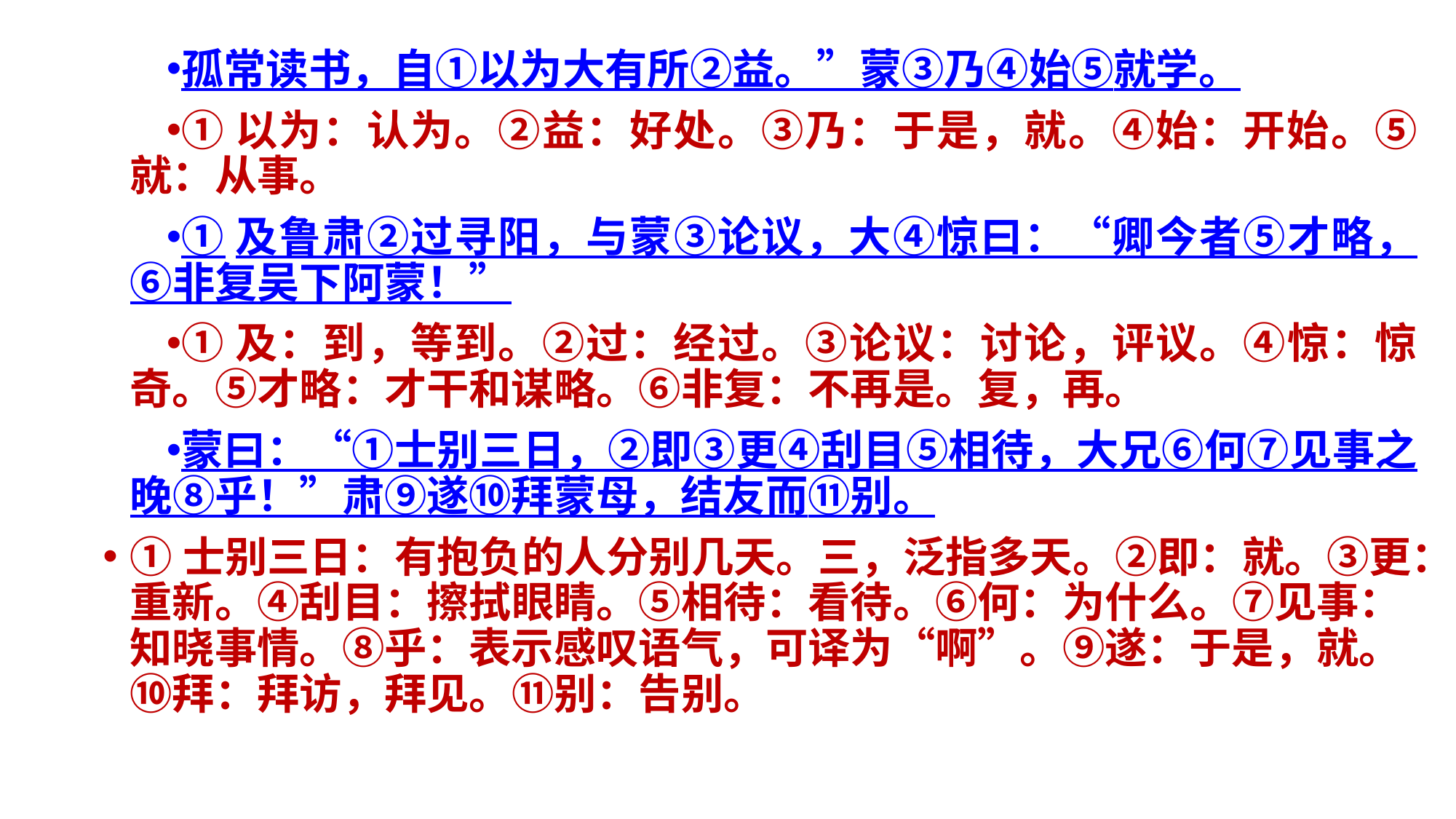

孤常读书，自①以为大有所②益。”蒙③乃④始⑤就学。
①以为：认为。②益：好处。③乃：于是，就。④始：开始。⑤就：从事。
①及鲁肃②过寻阳，与蒙③论议，大④惊曰：“卿今者⑤才略，⑥非复吴下阿蒙！”
①及：到，等到。②过：经过。③论议：讨论，评议。④惊：惊奇。⑤才略：才干和谋略。⑥非复：不再是。复，再。
蒙曰：“①士别三日，②即③更④刮目⑤相待，大兄⑥何⑦见事之晚⑧乎！”肃⑨遂⑩拜蒙母，结友而⑪别。
①士别三日：有抱负的人分别几天。三，泛指多天。②即：就。③更：重新。④刮目：擦拭眼睛。⑤相待：看待。⑥何：为什么。⑦见事：知晓事情。⑧乎：表示感叹语气，可译为“啊”。⑨遂：于是，就。⑩拜：拜访，拜见。⑪别：告别。